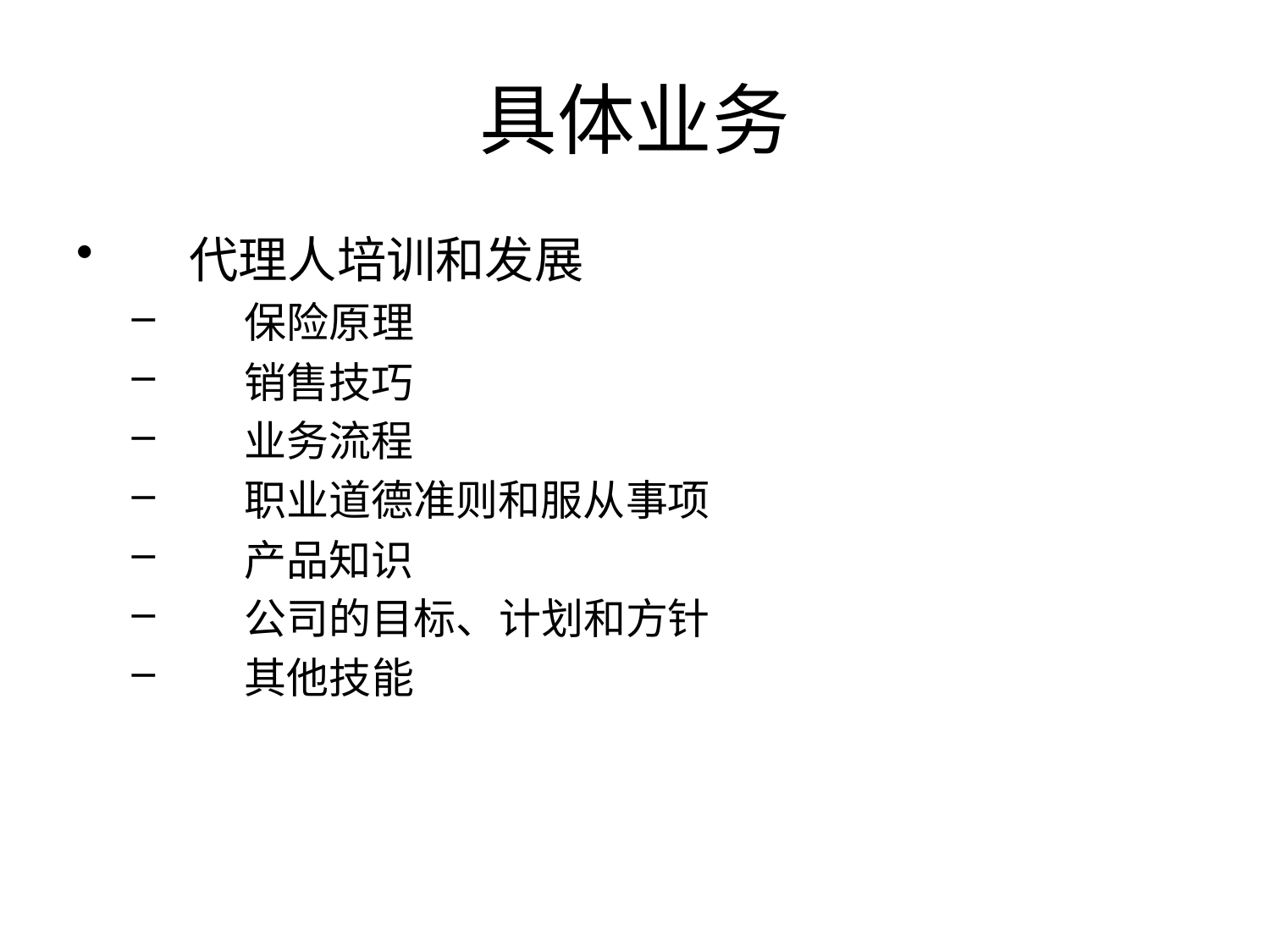

# 具体业务
代理人培训和发展
保险原理
销售技巧
业务流程
职业道德准则和服从事项
产品知识
公司的目标、计划和方针
其他技能